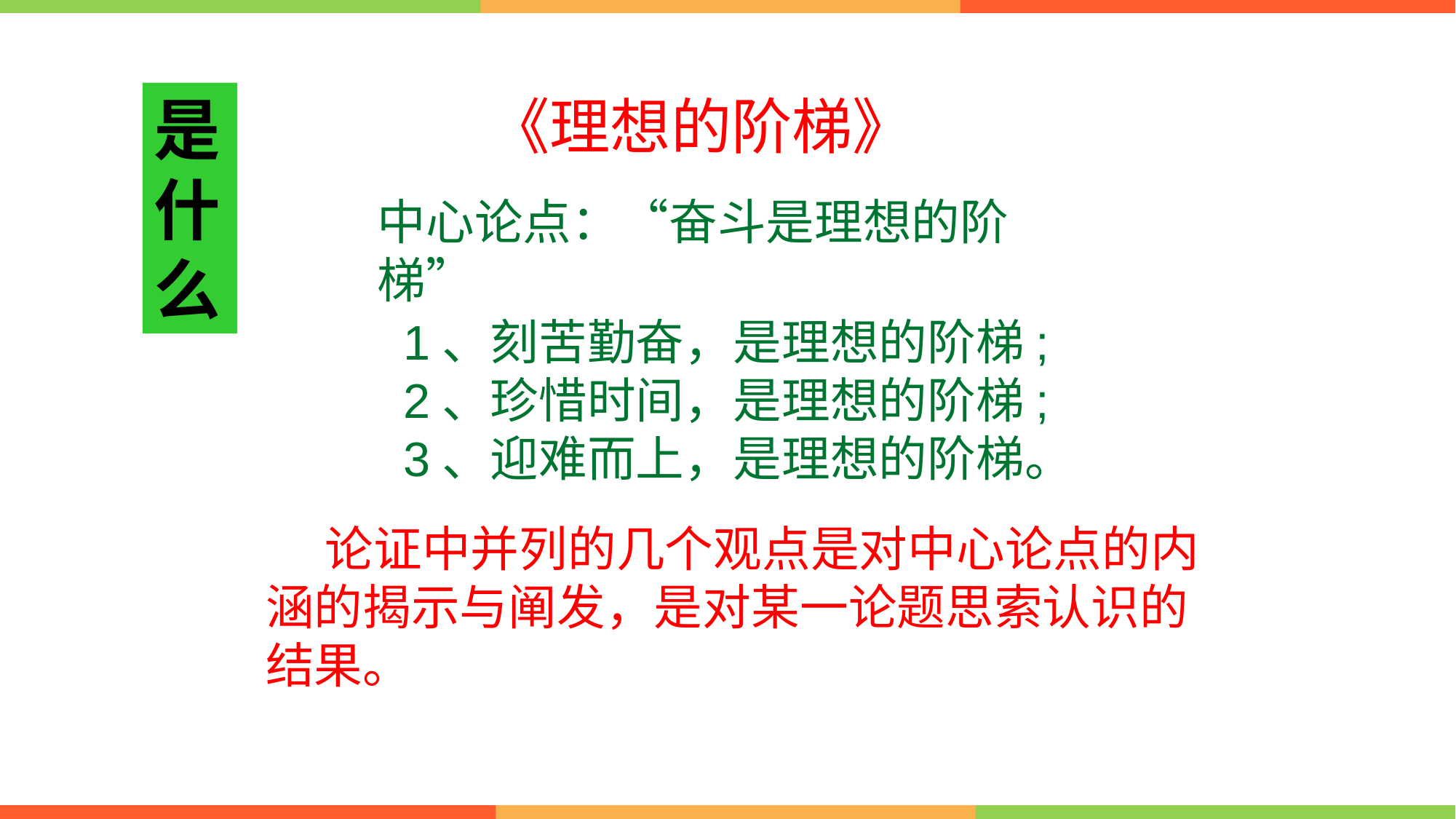

是什么
《理想的阶梯》
中心论点：“奋斗是理想的阶梯”
1、刻苦勤奋，是理想的阶梯;
2、珍惜时间，是理想的阶梯;
3、迎难而上，是理想的阶梯。
　 论证中并列的几个观点是对中心论点的内涵的揭示与阐发，是对某一论题思索认识的结果。